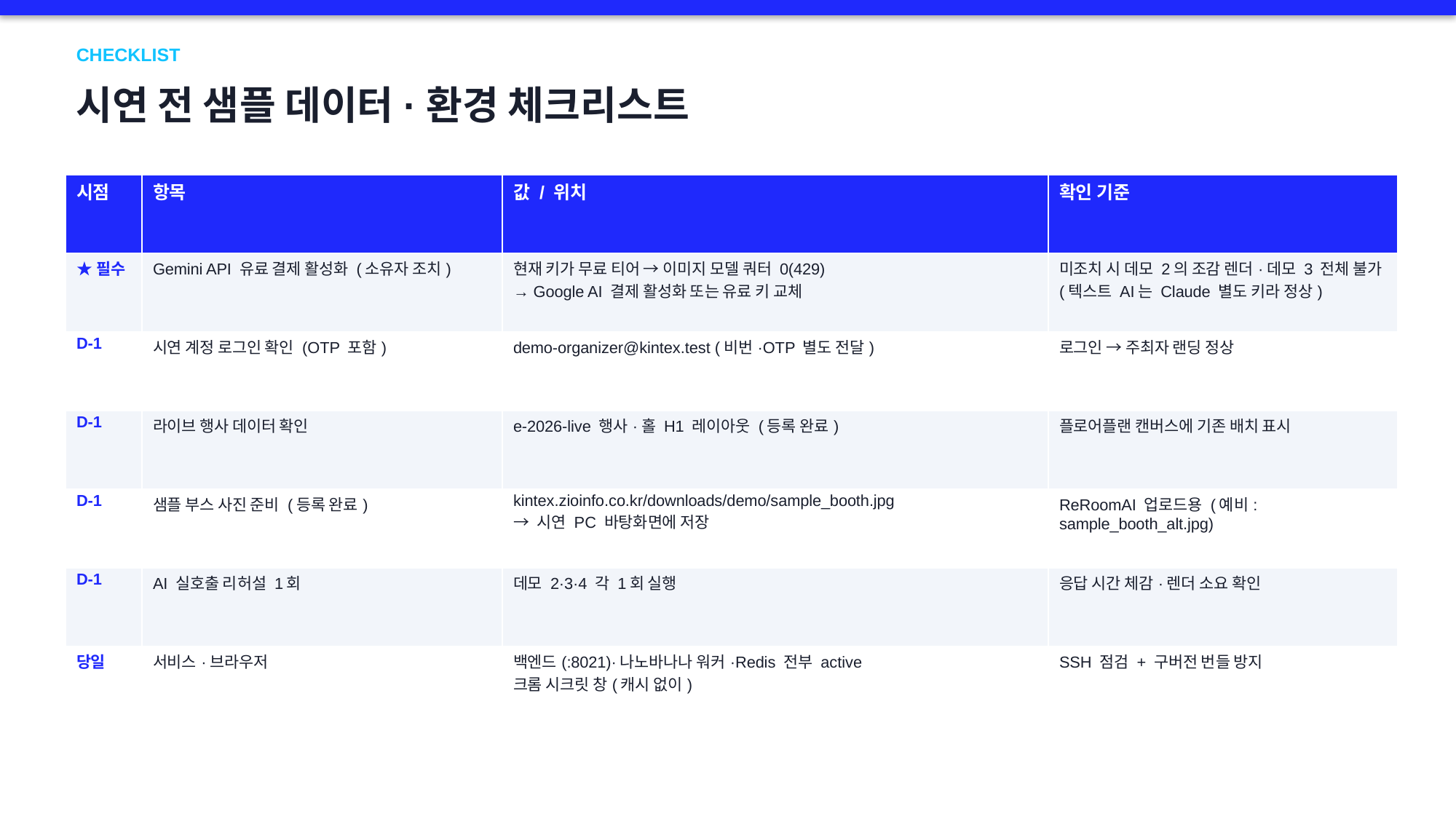

CHECKLIST
시연 전 샘플 데이터·환경 체크리스트
| 시점 | 항목 | 값 / 위치 | 확인 기준 |
| --- | --- | --- | --- |
| ★필수 | Gemini API 유료 결제 활성화 (소유자 조치) | 현재 키가 무료 티어 → 이미지 모델 쿼터 0(429) → Google AI 결제 활성화 또는 유료 키 교체 | 미조치 시 데모 2의 조감 렌더·데모 3 전체 불가 (텍스트 AI는 Claude 별도 키라 정상) |
| D-1 | 시연 계정 로그인 확인 (OTP 포함) | demo-organizer@kintex.test (비번·OTP 별도 전달) | 로그인 → 주최자 랜딩 정상 |
| D-1 | 라이브 행사 데이터 확인 | e-2026-live 행사·홀 H1 레이아웃 (등록 완료) | 플로어플랜 캔버스에 기존 배치 표시 |
| D-1 | 샘플 부스 사진 준비 (등록 완료) | kintex.zioinfo.co.kr/downloads/demo/sample\_booth.jpg → 시연 PC 바탕화면에 저장 | ReRoomAI 업로드용 (예비: sample\_booth\_alt.jpg) |
| D-1 | AI 실호출 리허설 1회 | 데모 2·3·4 각 1회 실행 | 응답 시간 체감·렌더 소요 확인 |
| 당일 | 서비스·브라우저 | 백엔드(:8021)·나노바나나 워커·Redis 전부 active 크롬 시크릿 창(캐시 없이) | SSH 점검 + 구버전 번들 방지 |